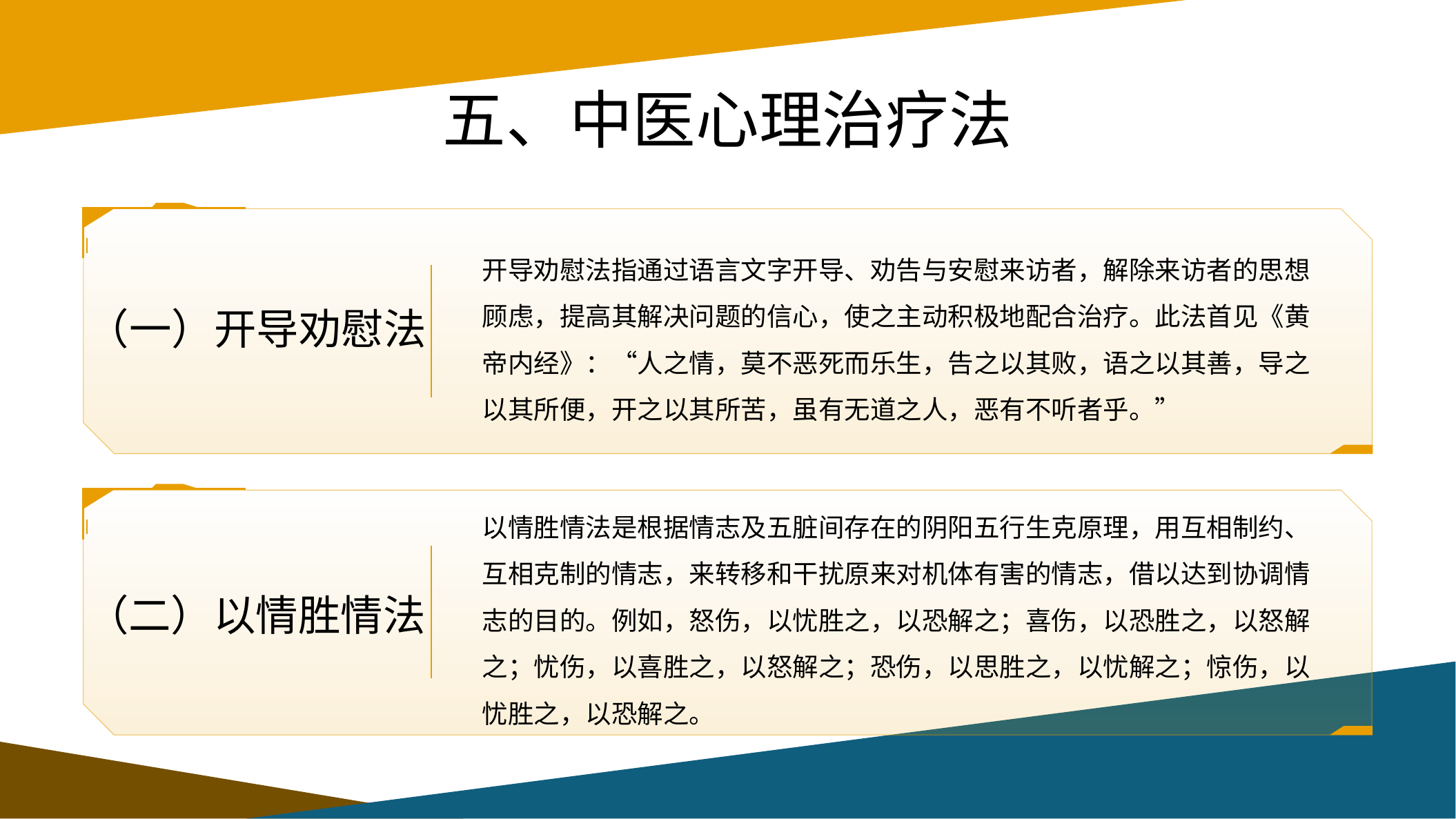

# 五、中医心理治疗法

开导劝慰法指通过语言文字开导、劝告与安慰来访者，解除来访者的思想顾虑，提高其解决问题的信心，使之主动积极地配合治疗。此法首见《黄帝内经》：“人之情，莫不恶死而乐生，告之以其败，语之以其善，导之以其所便，开之以其所苦，虽有无道之人，恶有不听者乎。”

（一）开导劝慰法

以情胜情法是根据情志及五脏间存在的阴阳五行生克原理，用互相制约、互相克制的情志，来转移和干扰原来对机体有害的情志，借以达到协调情志的目的。例如，怒伤，以忧胜之，以恐解之；喜伤，以恐胜之，以怒解之；忧伤，以喜胜之，以怒解之；恐伤，以思胜之，以忧解之；惊伤，以忧胜之，以恐解之。
（二）以情胜情法